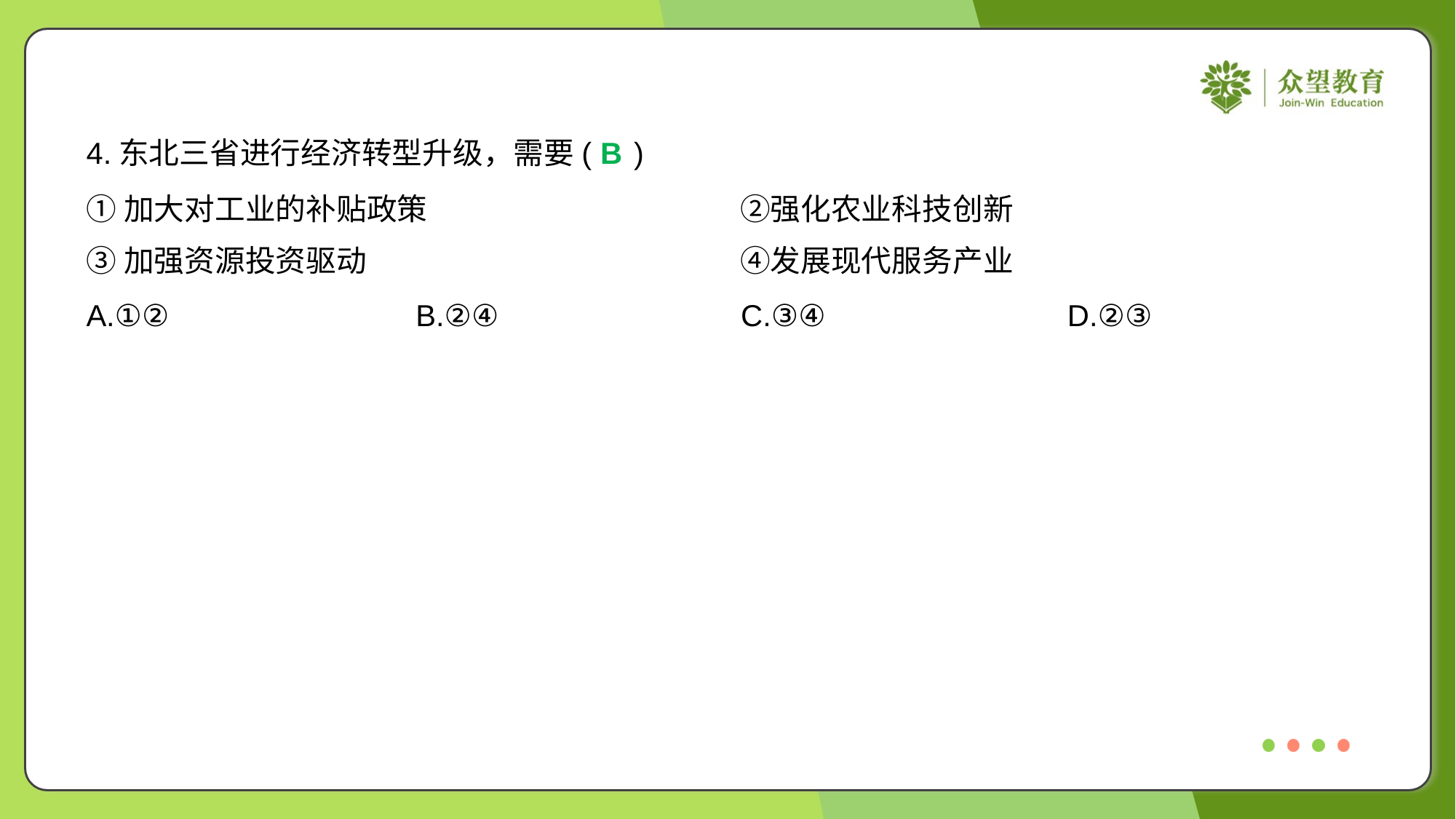

4.东北三省进行经济转型升级，需要(     )
B
①加大对工业的补贴政策	②强化农业科技创新
③加强资源投资驱动	④发展现代服务产业
A.①②	B.②④	C.③④	D.②③